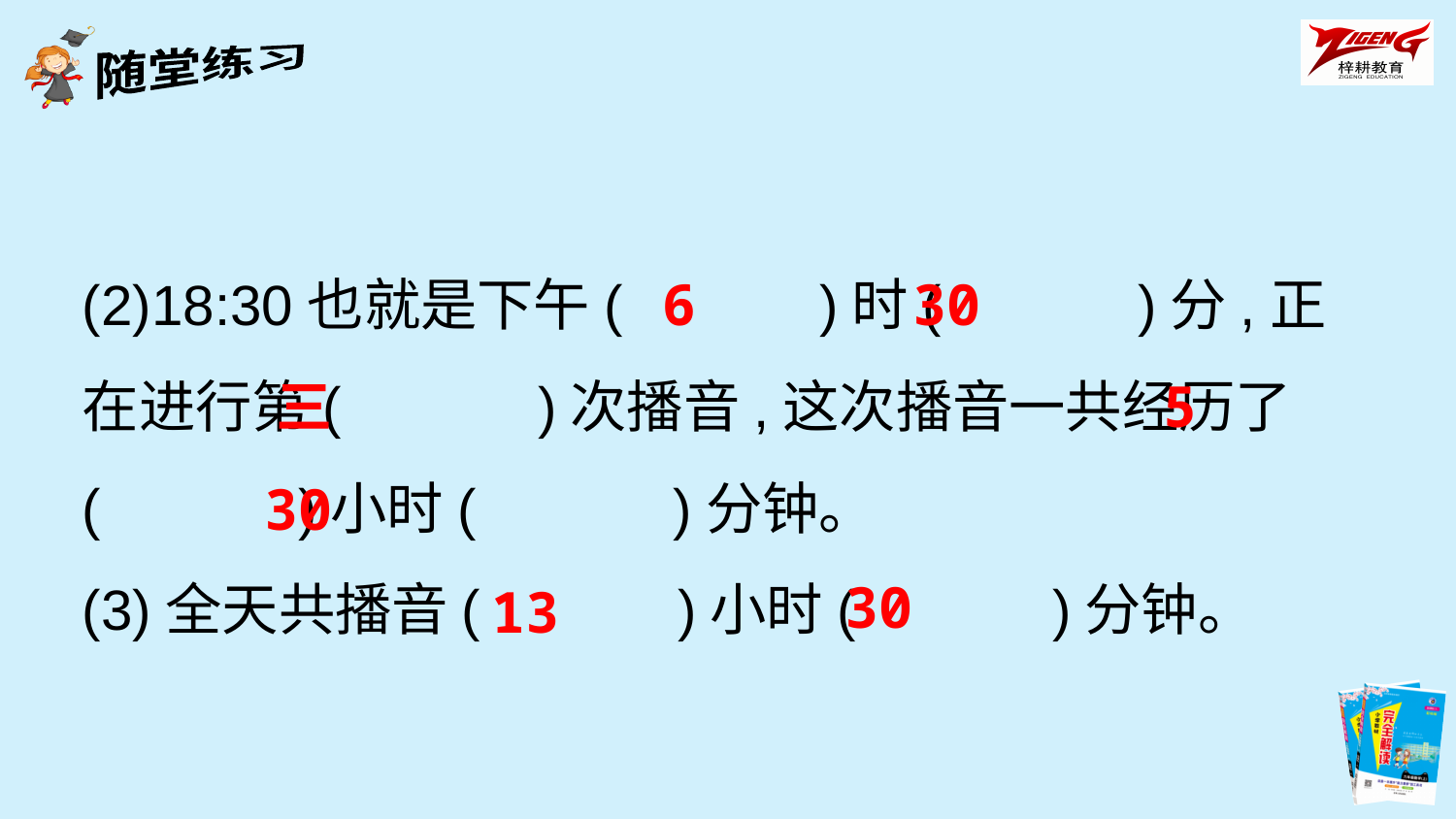

(2)18:30也就是下午(　　　)时(　　　)分,正在进行第(　　　)次播音,这次播音一共经历了(　　　)小时(　　　)分钟。
(3)全天共播音(　　　)小时(　　　)分钟。
6
30
三
5
30
30
13